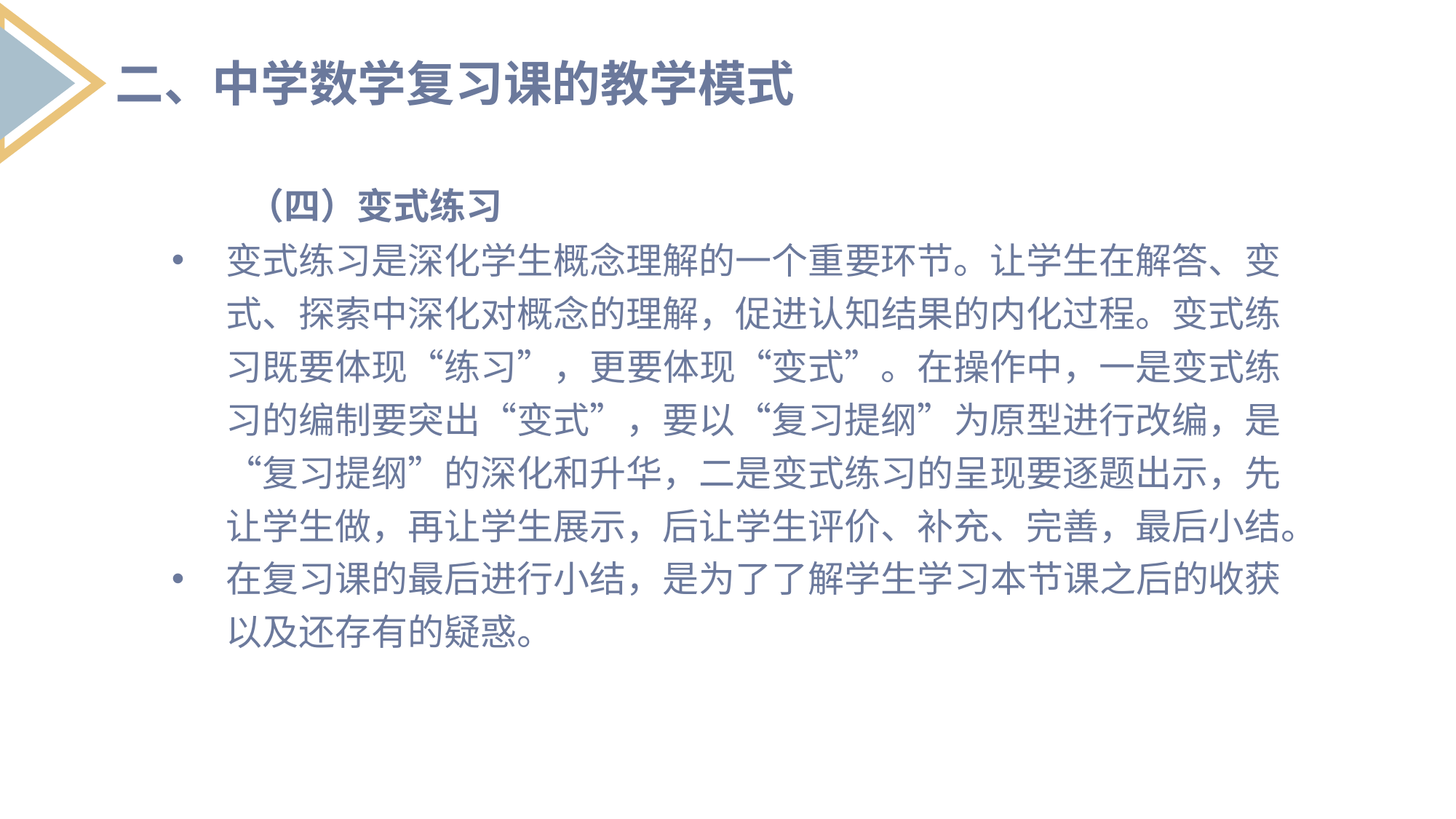

二、中学数学复习课的教学模式
       （四）变式练习
变式练习是深化学生概念理解的一个重要环节。让学生在解答、变式、探索中深化对概念的理解，促进认知结果的内化过程。变式练习既要体现“练习”，更要体现“变式”。在操作中，一是变式练习的编制要突出“变式”，要以“复习提纲”为原型进行改编，是“复习提纲”的深化和升华，二是变式练习的呈现要逐题出示，先让学生做，再让学生展示，后让学生评价、补充、完善，最后小结。
在复习课的最后进行小结，是为了了解学生学习本节课之后的收获以及还存有的疑惑。